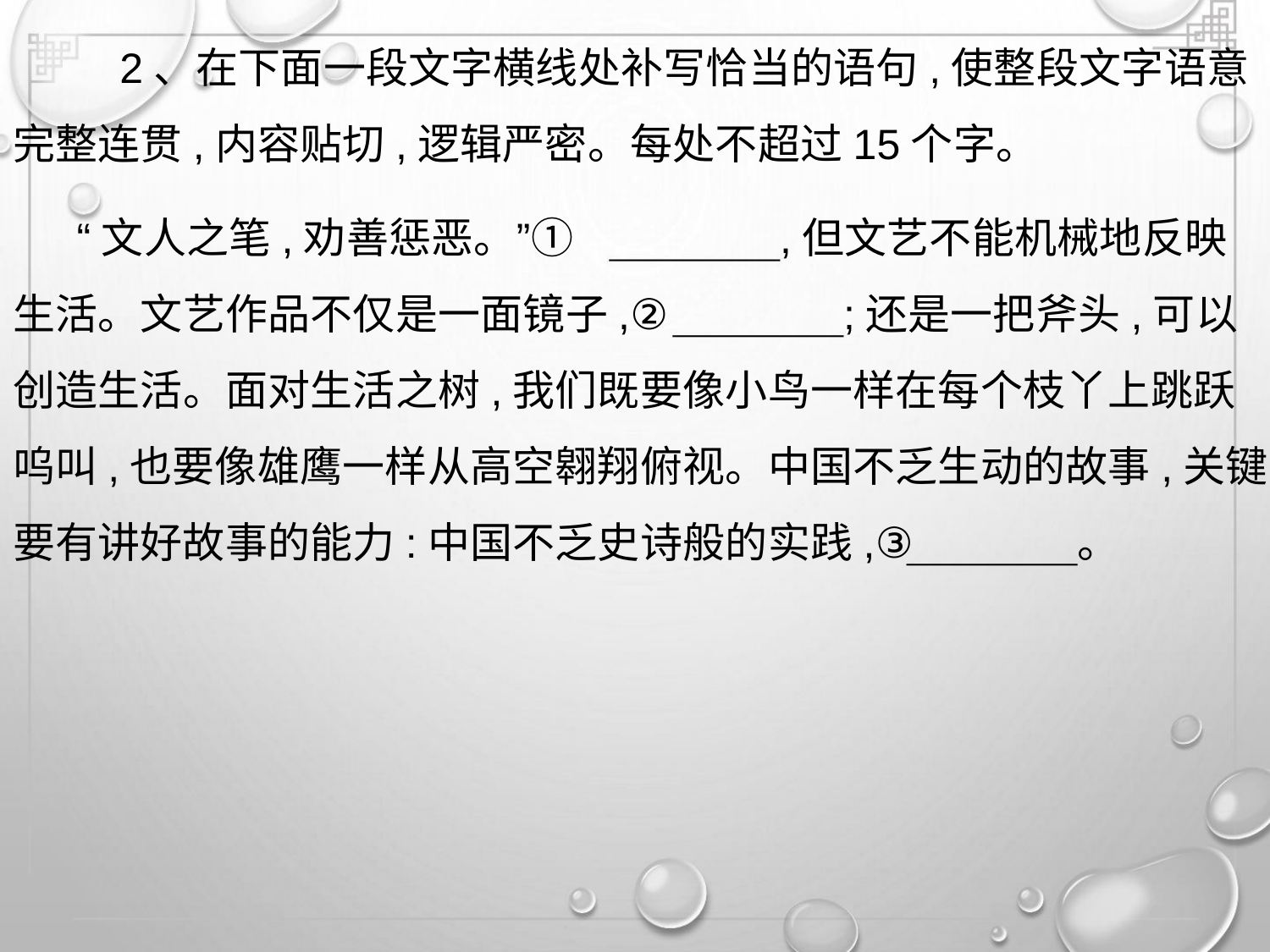

2、在下面一段文字横线处补写恰当的语句,使整段文字语意
完整连贯,内容贴切,逻辑严密。每处不超过15个字。
“文人之笔,劝善惩恶。”①
,但文艺不能机械地反映
;还是一把斧头,可以
生活。文艺作品不仅是一面镜子,②
创造生活。面对生活之树,我们既要像小鸟一样在每个枝丫上跳跃
呜叫,也要像雄鹰一样从高空翱翔俯视。中国不乏生动的故事,关键
要有讲好故事的能力:中国不乏史诗般的实践,③
。